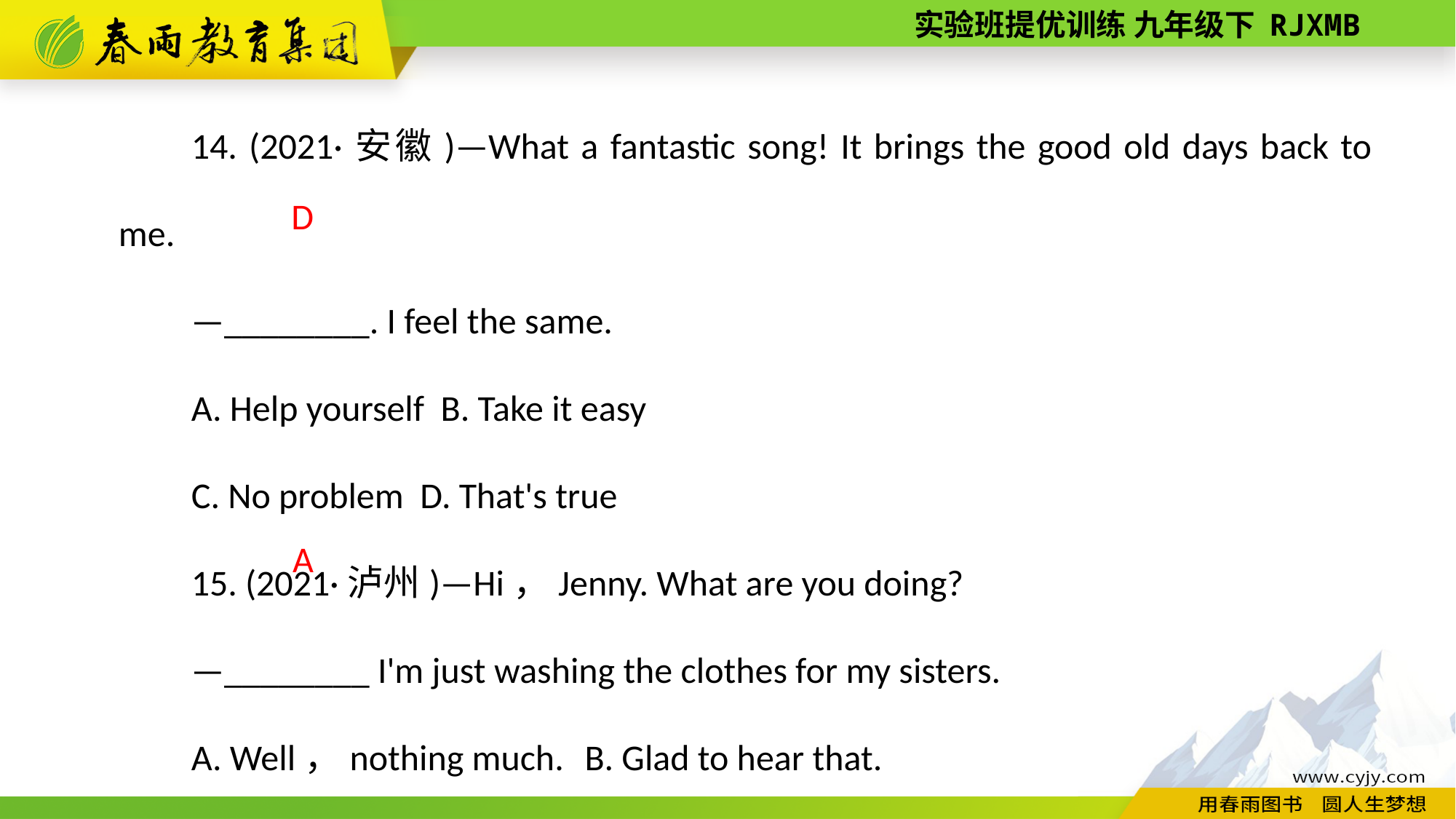

14. (2021·安徽)—What a fantastic song! It brings the good old days back to me.
—________. I feel the same.
A. Help yourself  B. Take it easy
C. No problem  D. That's true
15. (2021·泸州)—Hi，Jenny. What are you doing?
—________ I'm just washing the clothes for my sisters.
A. Well，nothing much.   B. Glad to hear that.
C. Sure，no problem.   D. Very kind of you.
D
 A